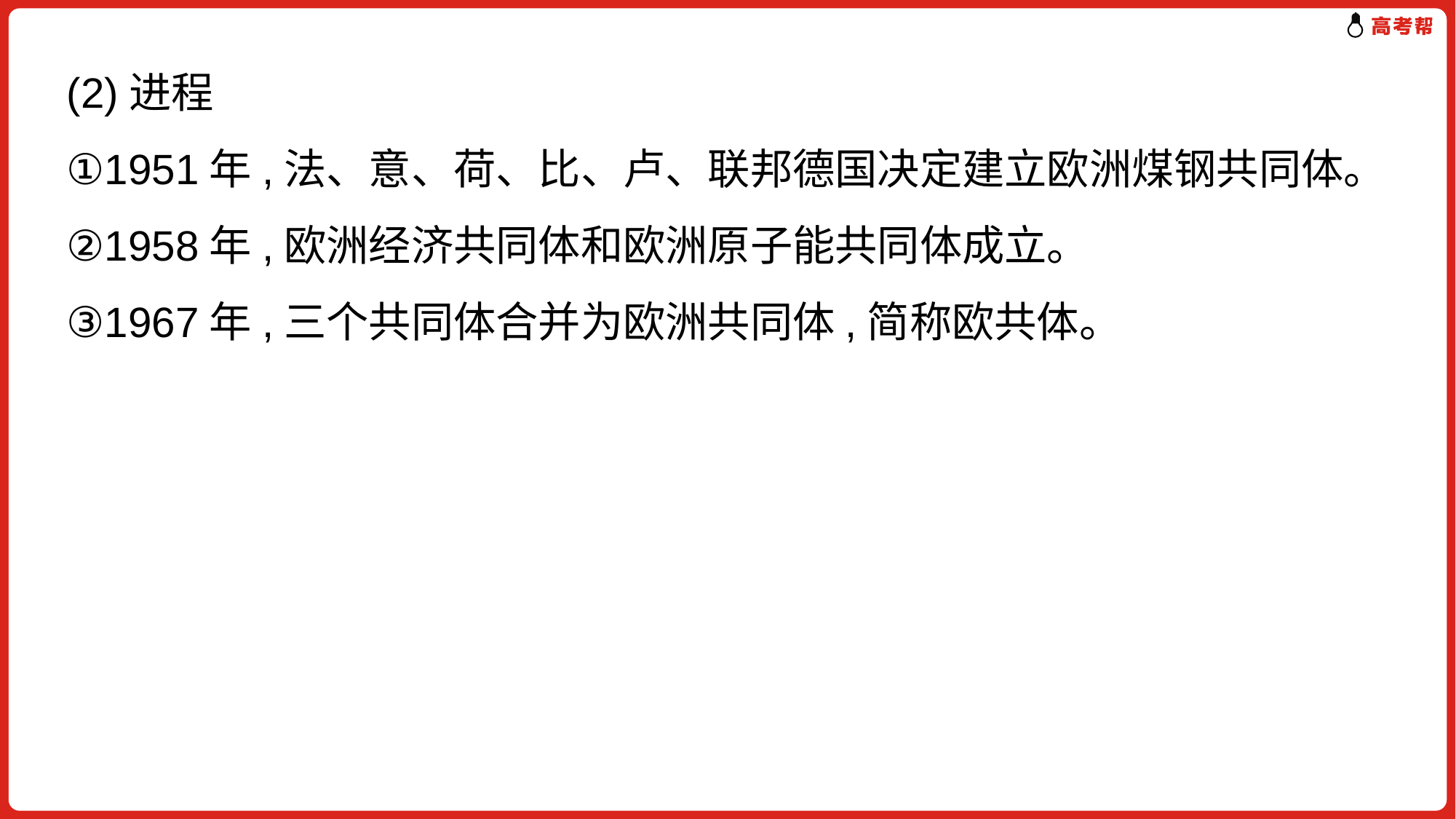

(2)进程
①1951年,法、意、荷、比、卢、联邦德国决定建立欧洲煤钢共同体。
②1958年,欧洲经济共同体和欧洲原子能共同体成立。
③1967年,三个共同体合并为欧洲共同体,简称欧共体。